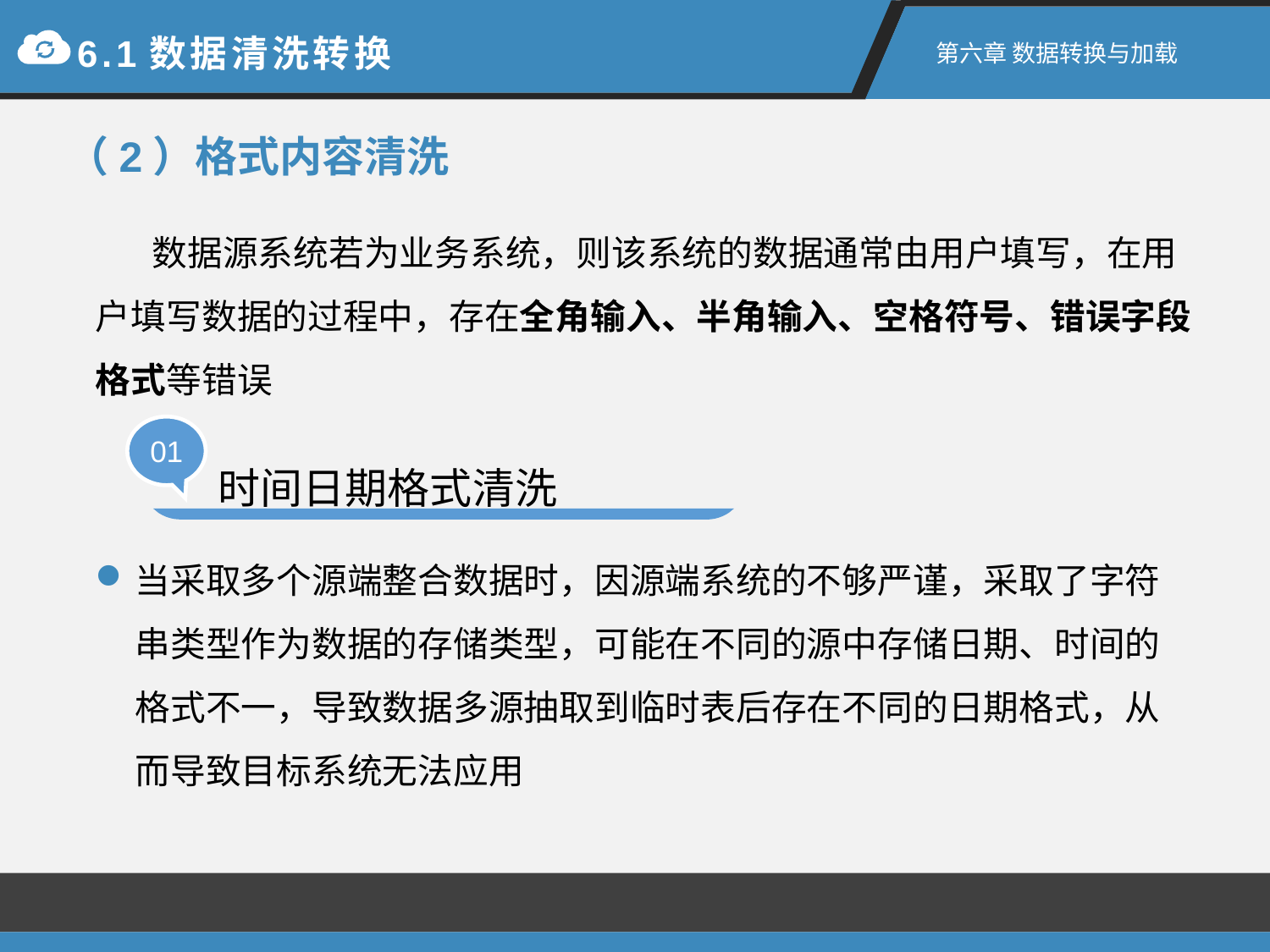

6.1数据清洗转换

第六章 数据转换与加载
（2）格式内容清洗
数据源系统若为业务系统，则该系统的数据通常由用户填写，在用户填写数据的过程中，存在全角输入、半角输入、空格符号、错误字段格式等错误
01

时间日期格式清洗

当采取多个源端整合数据时，因源端系统的不够严谨，采取了字符串类型作为数据的存储类型，可能在不同的源中存储日期、时间的格式不一，导致数据多源抽取到临时表后存在不同的日期格式，从而导致目标系统无法应用